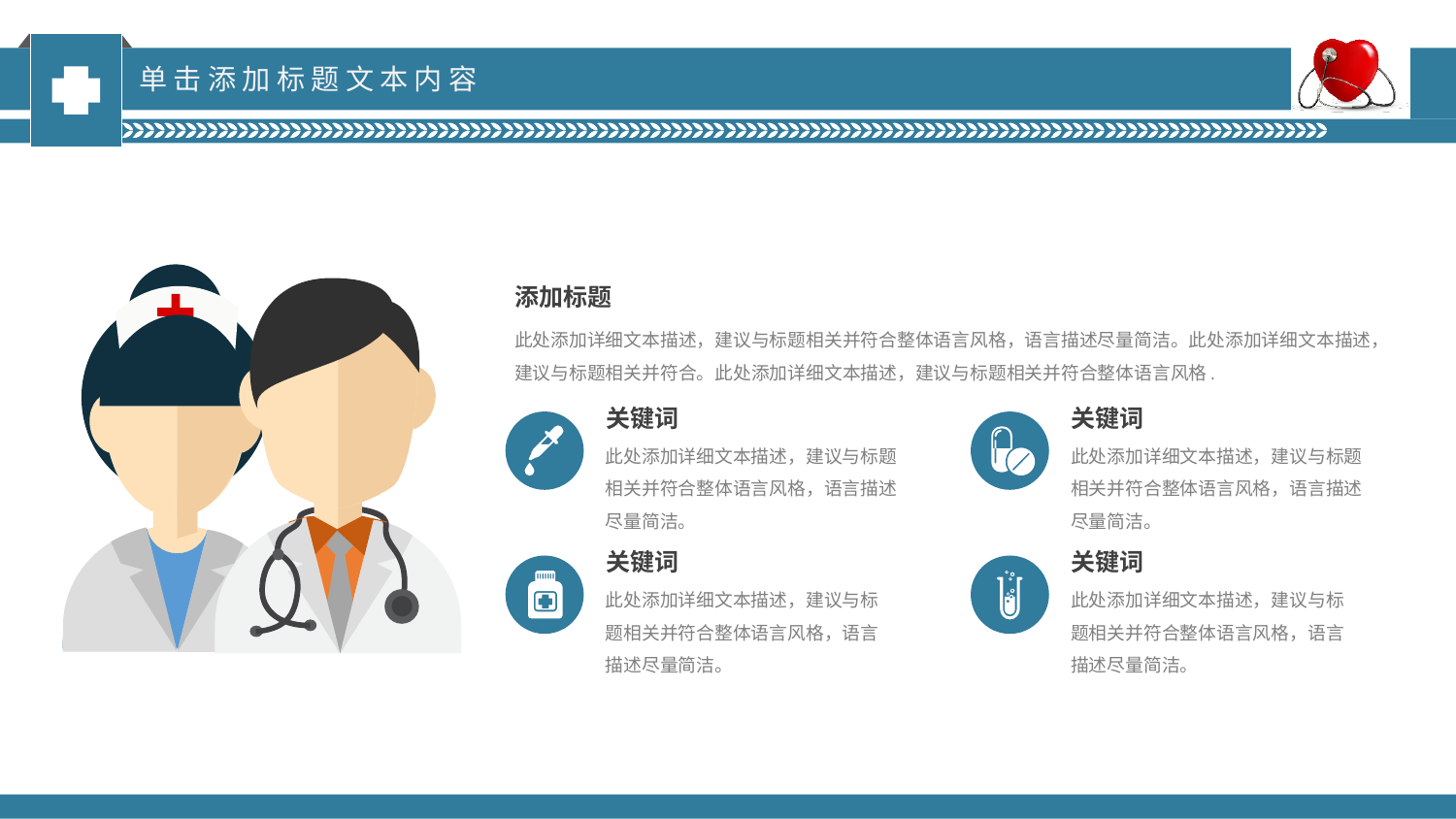

单击添加标题文本内容

添加标题

此处添加详细文本描述，建议与标题相关并符合整体语言风格，语言描述尽量简洁。此处添加详细文本描述，建议与标题相关并符合。此处添加详细文本描述，建议与标题相关并符合整体语言风格.
关键词
关键词

此处添加详细文本描述，建议与标题相关并符合整体语言风格，语言描述尽量简洁。
此处添加详细文本描述，建议与标题相关并符合整体语言风格，语言描述尽量简洁。
关键词
关键词

此处添加详细文本描述，建议与标题相关并符合整体语言风格，语言描述尽量简洁。
此处添加详细文本描述，建议与标题相关并符合整体语言风格，语言描述尽量简洁。